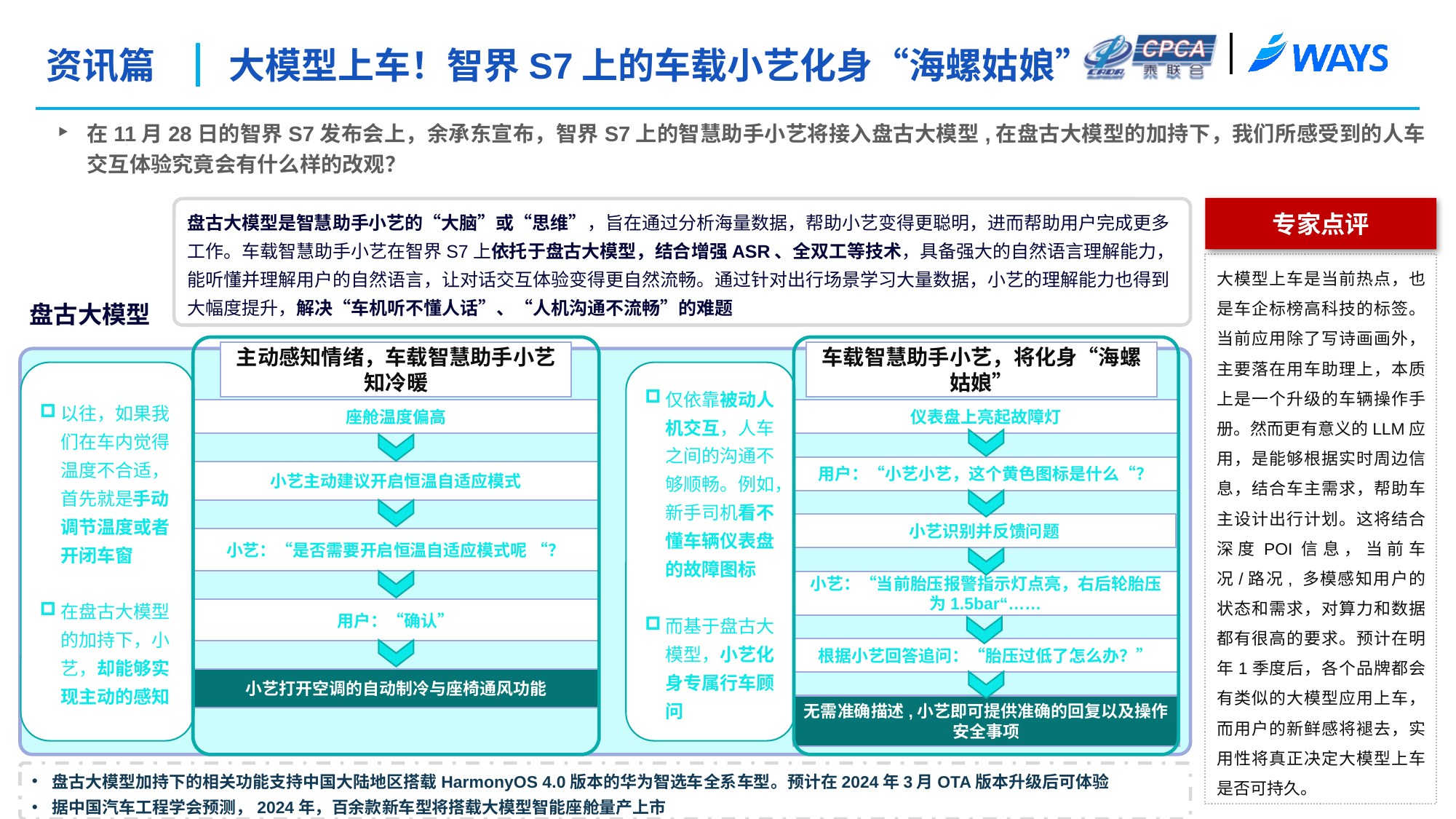

资讯篇
大模型上车！智界S7上的车载小艺化身“海螺姑娘”
在11月28日的智界S7发布会上，余承东宣布，智界S7上的智慧助手小艺将接入盘古大模型,在盘古大模型的加持下，我们所感受到的人车交互体验究竟会有什么样的改观？
专家点评

盘古大模型是智慧助手小艺的“大脑”或“思维”，旨在通过分析海量数据，帮助小艺变得更聪明，进而帮助用户完成更多工作。车载智慧助手小艺在智界S7上依托于盘古大模型，结合增强ASR、全双工等技术，具备强大的自然语言理解能力，能听懂并理解用户的自然语言，让对话交互体验变得更自然流畅。通过针对出行场景学习大量数据，小艺的理解能力也得到大幅度提升，解决“车机听不懂人话”、“人机沟通不流畅”的难题
大模型上车是当前热点，也是车企标榜高科技的标签。当前应用除了写诗画画外，主要落在用车助理上，本质上是一个升级的车辆操作手册。然而更有意义的LLM应用，是能够根据实时周边信息，结合车主需求，帮助车主设计出行计划。这将结合深度POI信息，当前车况/路况, 多模感知用户的状态和需求，对算力和数据都有很高的要求。预计在明年1季度后，各个品牌都会有类似的大模型应用上车，而用户的新鲜感将褪去，实用性将真正决定大模型上车是否可持久。
盘古大模型

车载智慧助手小艺，将化身“海螺姑娘”
主动感知情绪，车载智慧助手小艺知冷暖

仅依靠被动人机交互，人车之间的沟通不够顺畅。例如，新手司机看不懂车辆仪表盘的故障图标

而基于盘古大模型，小艺化身专属行车顾问
以往，如果我们在车内觉得温度不合适，首先就是手动调节温度或者开闭车窗

在盘古大模型的加持下，小艺，却能够实现主动的感知
座舱温度偏高
仪表盘上亮起故障灯

用户：“小艺小艺，这个黄色图标是什么“？
小艺主动建议开启恒温自适应模式

小艺识别并反馈问题
小艺：“是否需要开启恒温自适应模式呢 “？

小艺：“当前胎压报警指示灯点亮，右后轮胎压为1.5bar“……
用户：“确认”

根据小艺回答追问：“胎压过低了怎么办？”

小艺打开空调的自动制冷与座椅通风功能
无需准确描述,小艺即可提供准确的回复以及操作安全事项
盘古大模型加持下的相关功能支持中国大陆地区搭载HarmonyOS 4.0版本的华为智选车全系车型。预计在2024年3月OTA版本升级后可体验
据中国汽车工程学会预测，2024年，百余款新车型将搭载大模型智能座舱量产上市